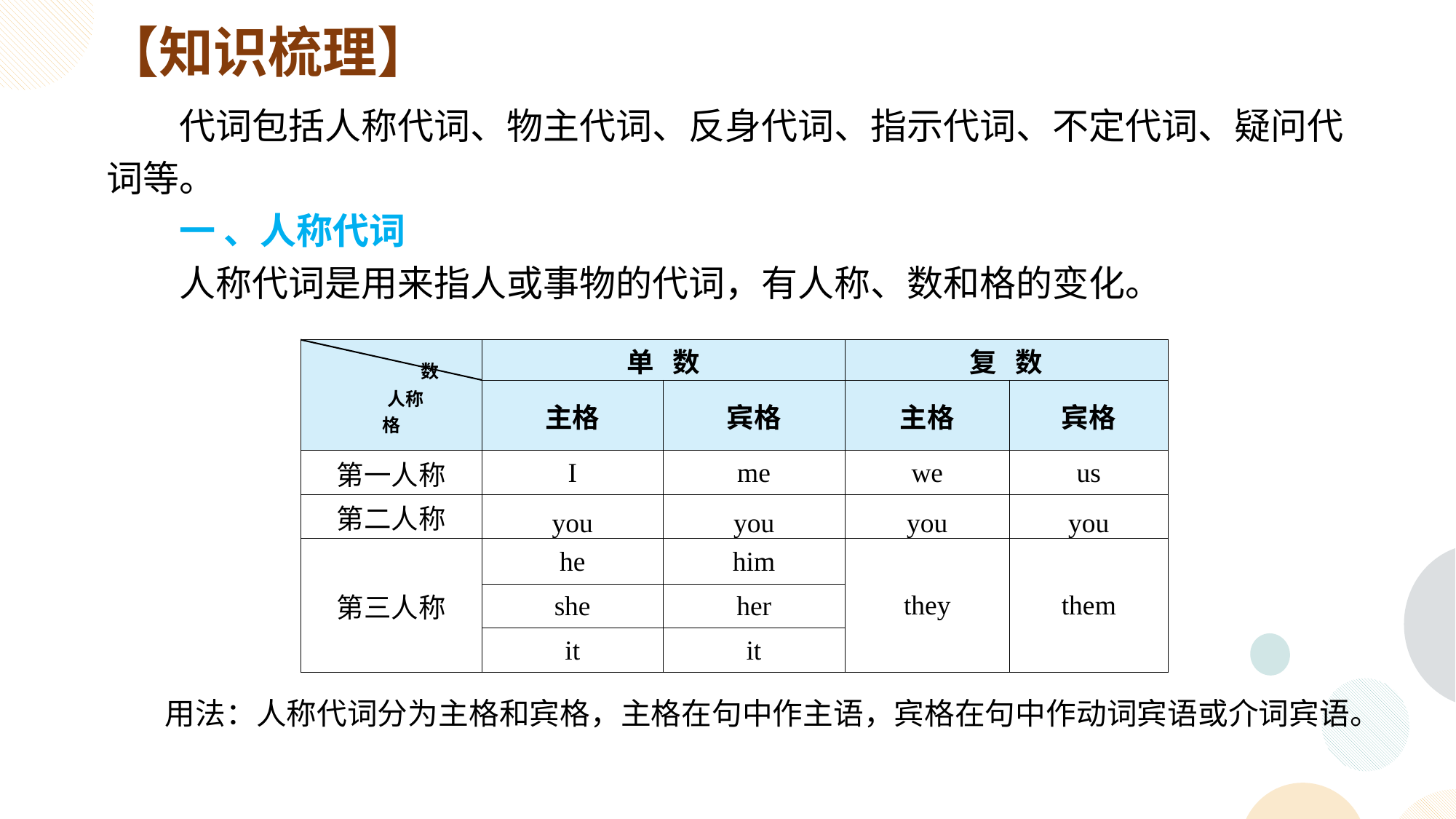

【知识梳理】
代词包括人称代词、物主代词、反身代词、指示代词、不定代词、疑问代词等。
一 、人称代词
人称代词是用来指人或事物的代词，有人称、数和格的变化。
| 数 人称 格 | 单 数 |  | 复 数 |  |
| --- | --- | --- | --- | --- |
|  | 主格 | 宾格 | 主格 | 宾格 |
| 第一人称 | I | me | we | us |
| 第二人称 | you | you | you | you |
| 第三人称 | he | him | they | them |
|  | she | her |  |  |
|  | it | it |  |  |

用法：人称代词分为主格和宾格，主格在句中作主语，宾格在句中作动词宾语或介词宾语。